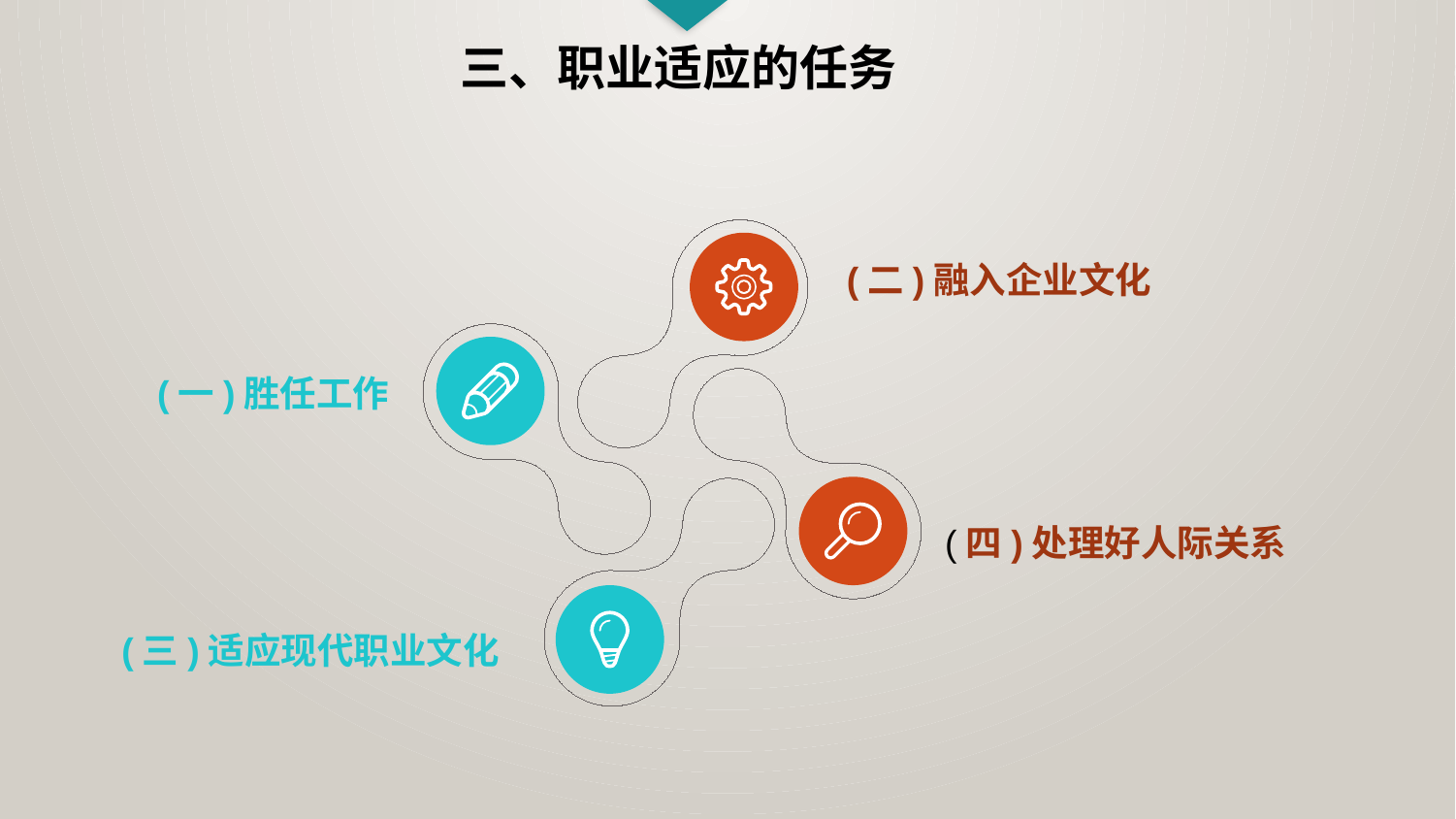

三、职业适应的任务

(二)融入企业文化

(一)胜任工作

(四)处理好人际关系

(三)适应现代职业文化

31